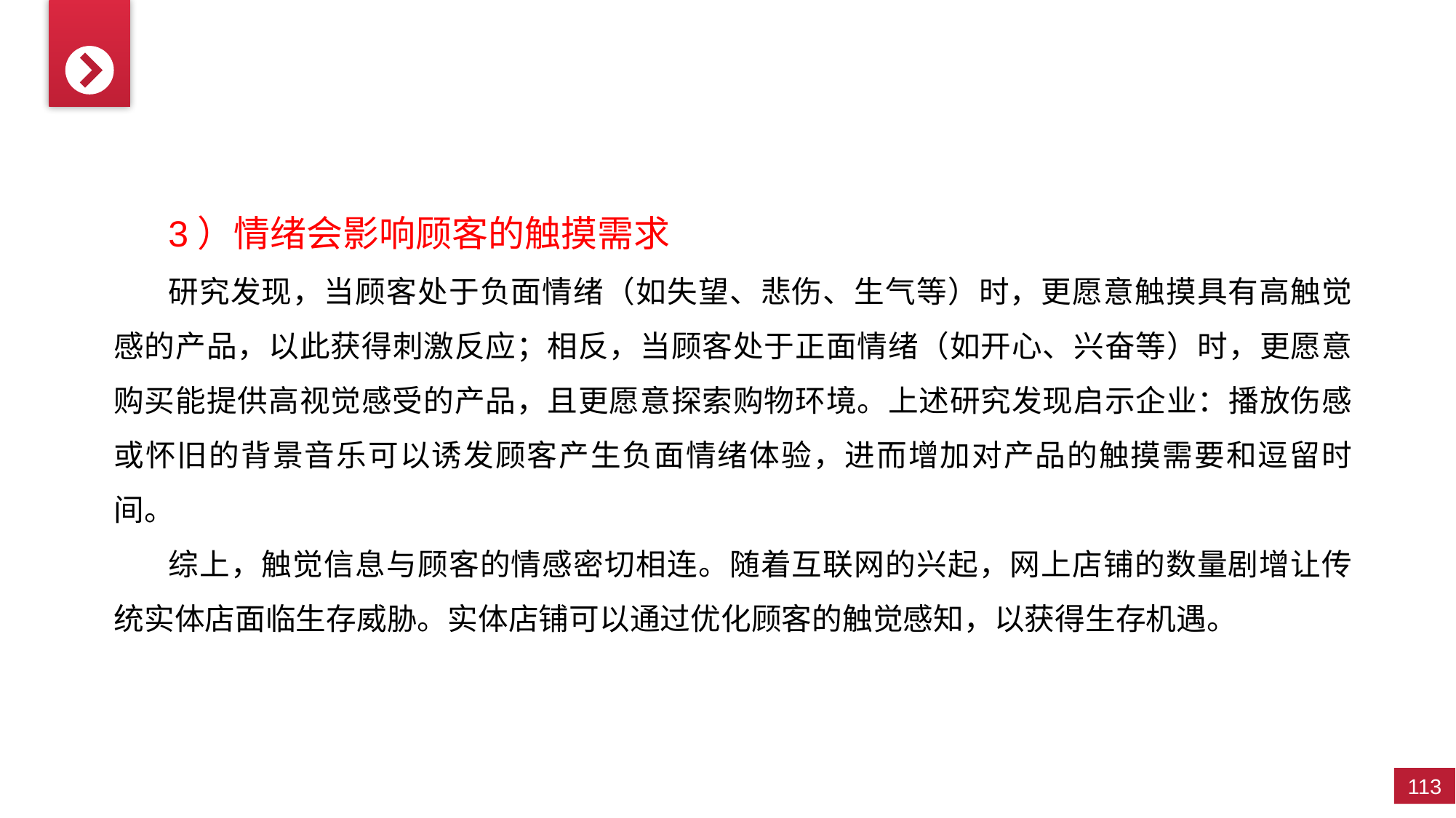

3）情绪会影响顾客的触摸需求
研究发现，当顾客处于负面情绪（如失望、悲伤、生气等）时，更愿意触摸具有高触觉感的产品，以此获得刺激反应；相反，当顾客处于正面情绪（如开心、兴奋等）时，更愿意购买能提供高视觉感受的产品，且更愿意探索购物环境。上述研究发现启示企业：播放伤感或怀旧的背景音乐可以诱发顾客产生负面情绪体验，进而增加对产品的触摸需要和逗留时间。
综上，触觉信息与顾客的情感密切相连。随着互联网的兴起，网上店铺的数量剧增让传统实体店面临生存威胁。实体店铺可以通过优化顾客的触觉感知，以获得生存机遇。